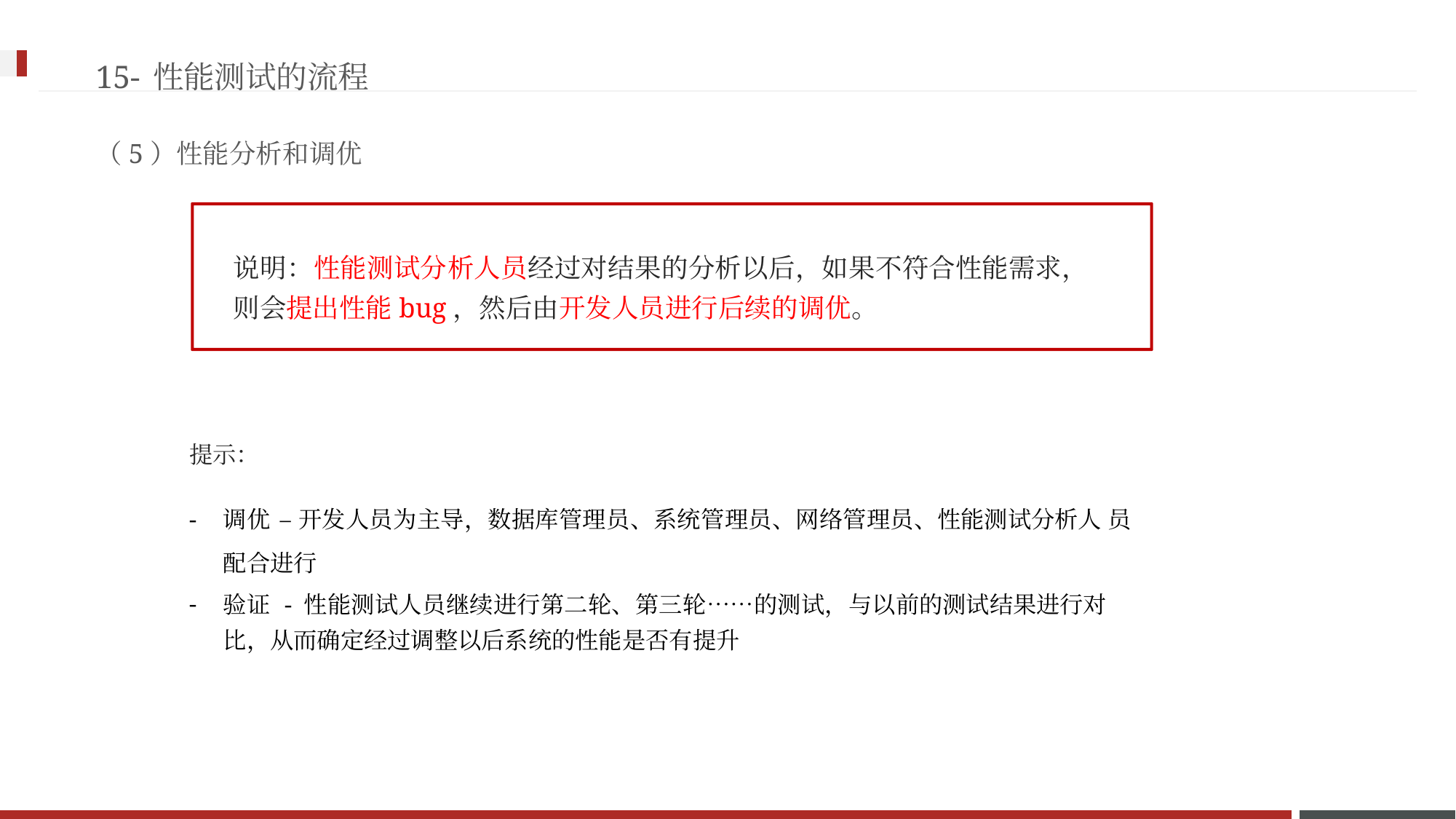

15-性能测试的流程

（5）性能分析和调优

说明：性能测试分析人员经过对结果的分析以后，如果不符合性能需求， 则会提出性能bug，然后由开发人员进行后续的调优。

提示：

调优 – 开发人员为主导，数据库管理员、系统管理员、网络管理员、性能测试分析人 员配合进行
验证 - 性能测试人员继续进行第二轮、第三轮……的测试，与以前的测试结果进行对 比，从而确定经过调整以后系统的性能是否有提升